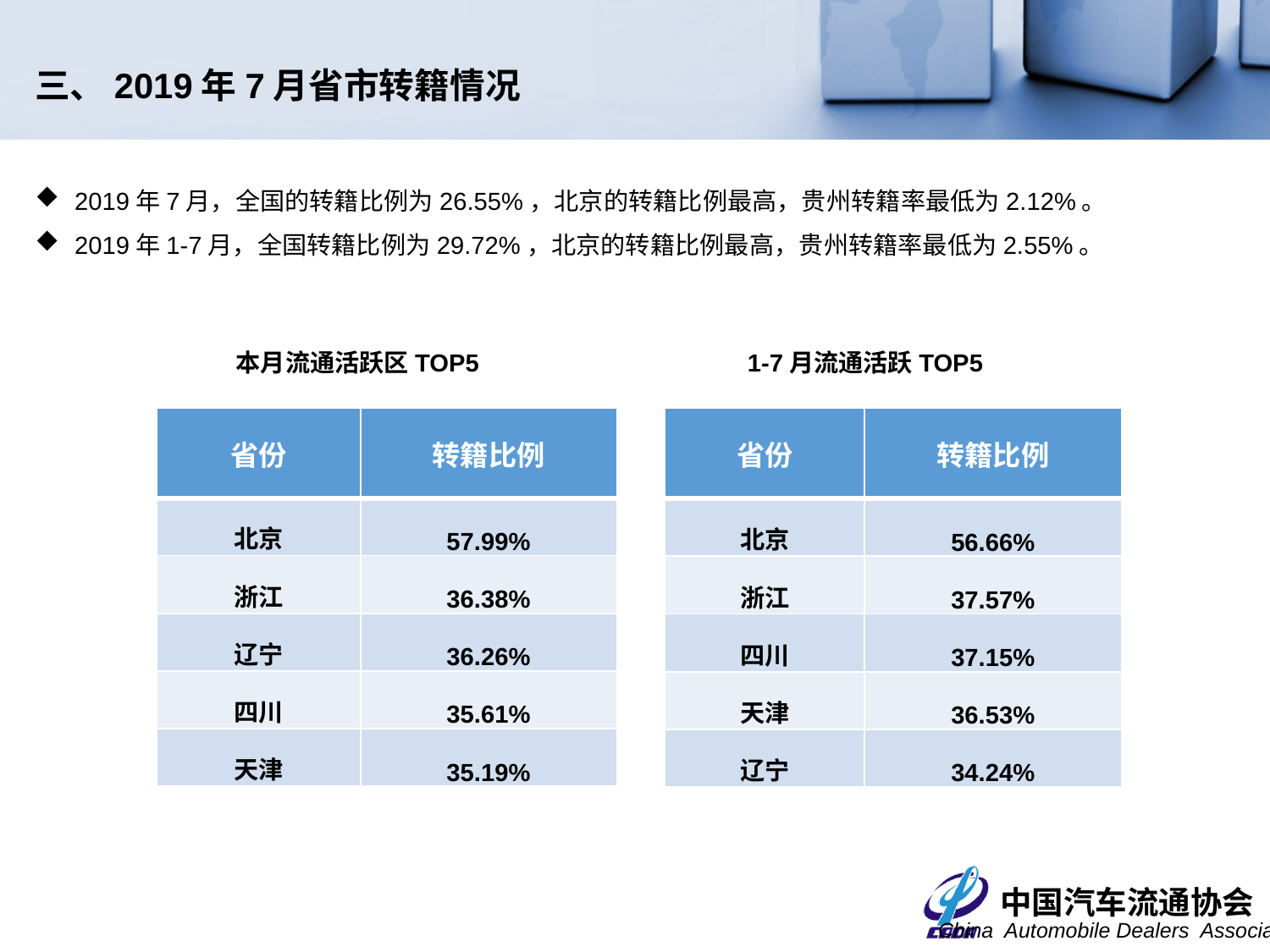

三、2019年7月省市转籍情况
2019年7月，全国的转籍比例为26.55%，北京的转籍比例最高，贵州转籍率最低为2.12%。
2019年1-7月，全国转籍比例为29.72%，北京的转籍比例最高，贵州转籍率最低为2.55%。
本月流通活跃区TOP5
1-7月流通活跃TOP5
| 省份 | 转籍比例 |
| --- | --- |
| 北京 | 57.99% |
| 浙江 | 36.38% |
| 辽宁 | 36.26% |
| 四川 | 35.61% |
| 天津 | 35.19% |
| 省份 | 转籍比例 |
| --- | --- |
| 北京 | 56.66% |
| 浙江 | 37.57% |
| 四川 | 37.15% |
| 天津 | 36.53% |
| 辽宁 | 34.24% |